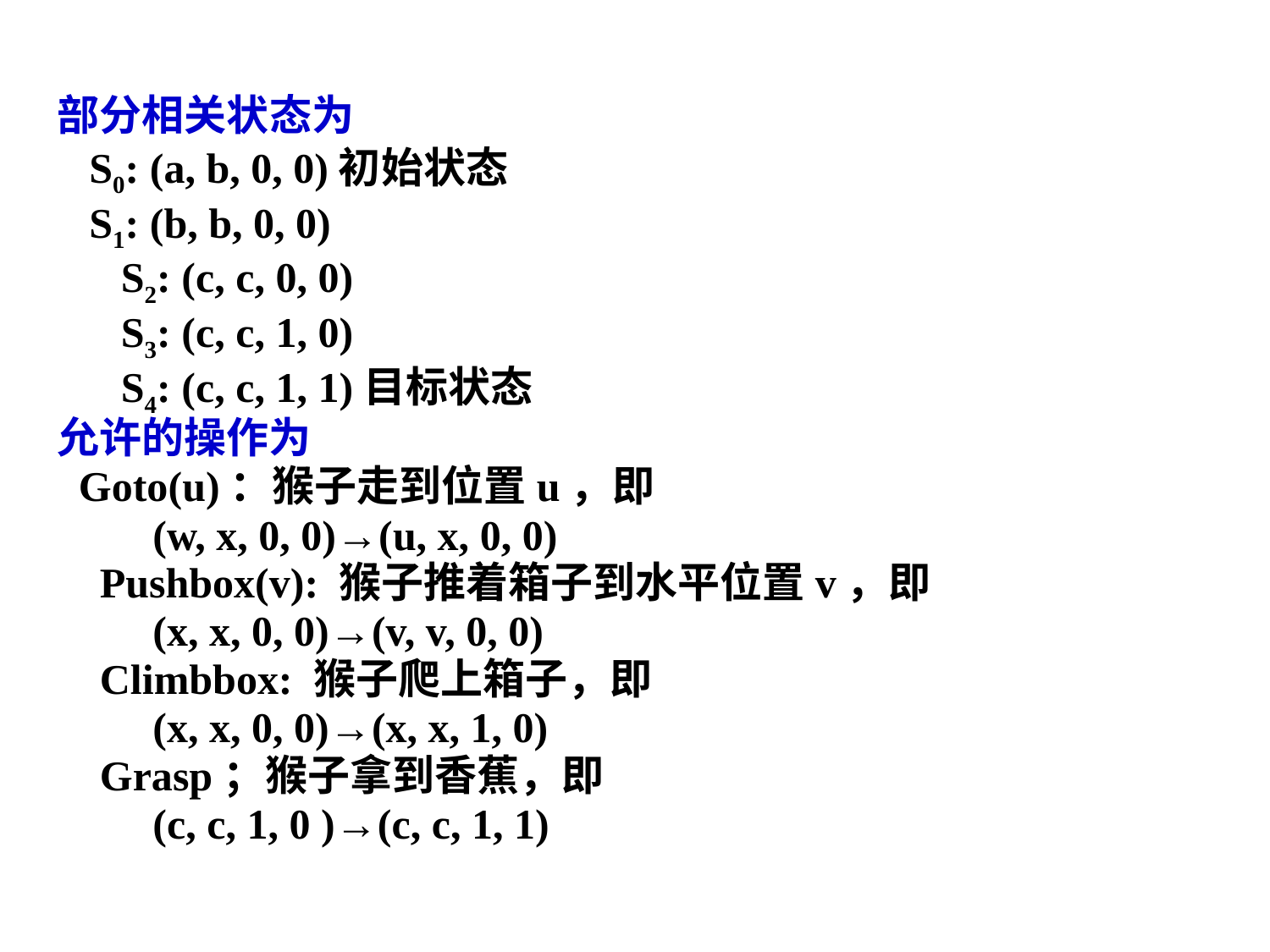

部分相关状态为
   S0: (a, b, 0, 0)初始状态
   S1: (b, b, 0, 0)
      S2: (c, c, 0, 0)
      S3: (c, c, 1, 0)
      S4: (c, c, 1, 1)目标状态
允许的操作为
  Goto(u)：猴子走到位置u，即
         (w, x, 0, 0)→(u, x, 0, 0)
    Pushbox(v): 猴子推着箱子到水平位置v，即
         (x, x, 0, 0)→(v, v, 0, 0)
    Climbbox: 猴子爬上箱子，即
         (x, x, 0, 0)→(x, x, 1, 0)
    Grasp；猴子拿到香蕉，即
         (c, c, 1, 0 )→(c, c, 1, 1)